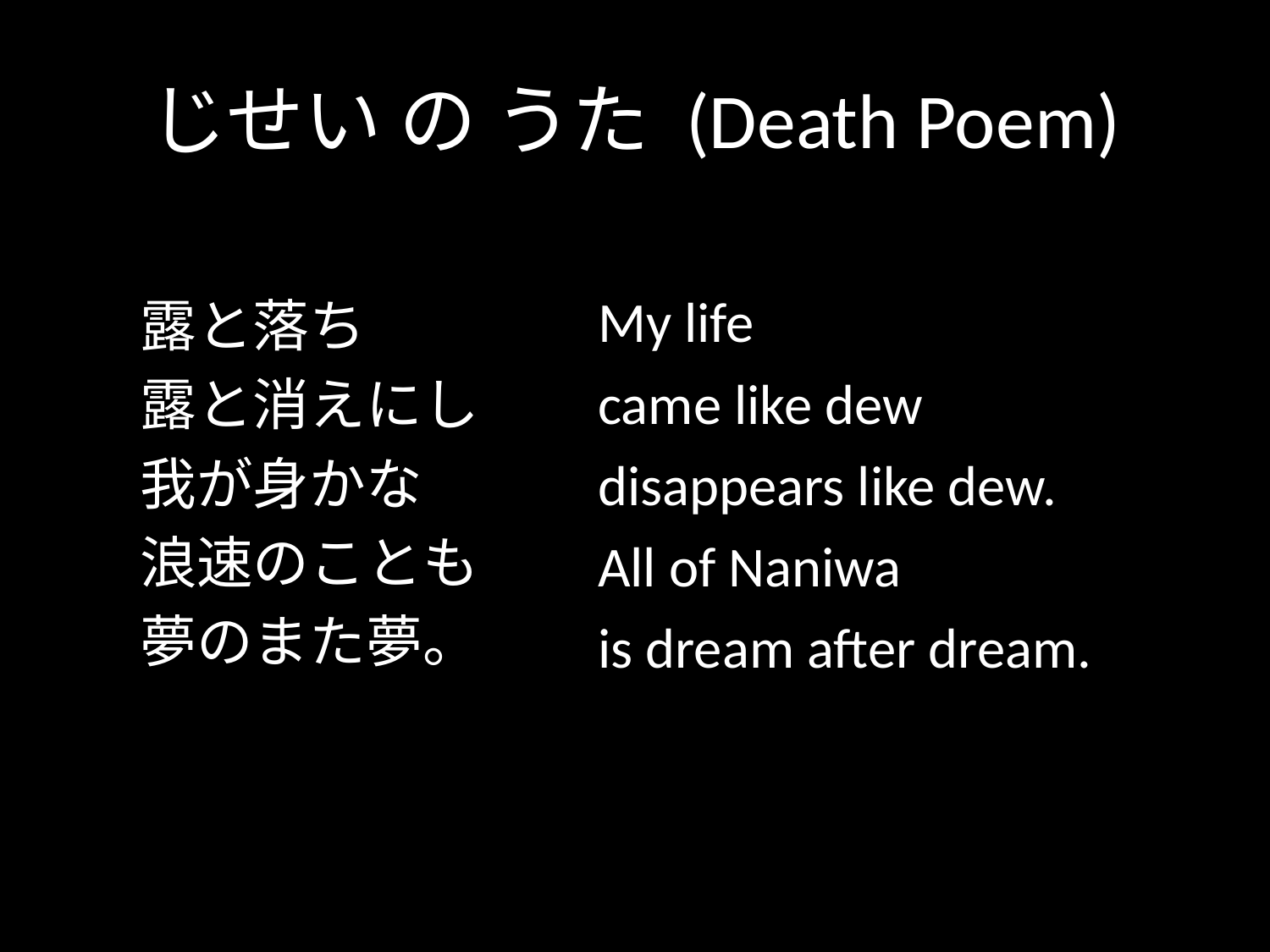

# じせい の うた (Death Poem)
My life 
came like dew 
disappears like dew. 
All of Naniwa 
is dream after dream.
露と落ち
露と消えにし
我が身かな
浪速のことも
夢のまた夢。